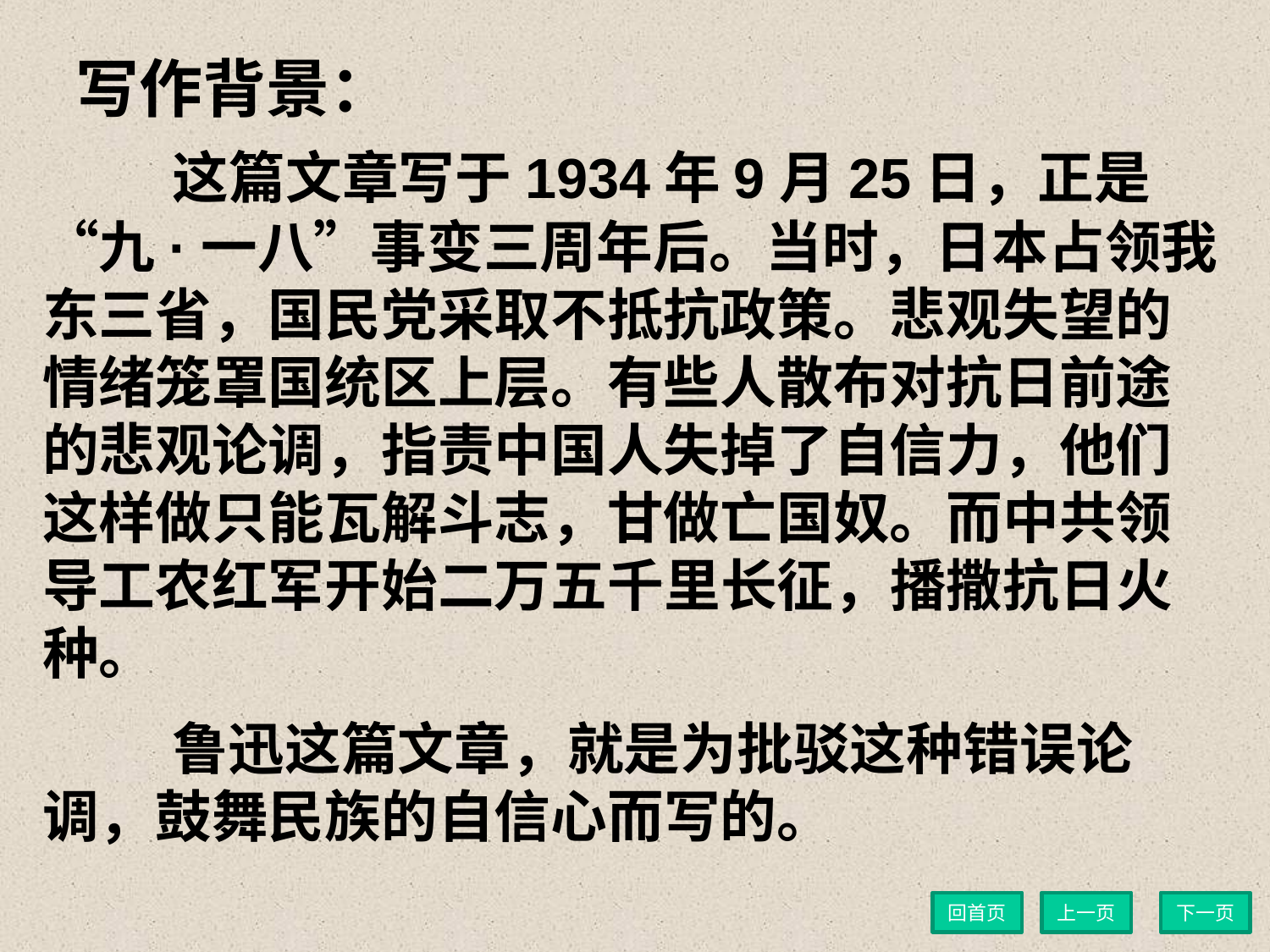

写作背景：
        这篇文章写于1934年9月25日，正是 “九·一八”事变三周年后。当时，日本占领我东三省，国民党采取不抵抗政策。悲观失望的情绪笼罩国统区上层。有些人散布对抗日前途的悲观论调，指责中国人失掉了自信力，他们这样做只能瓦解斗志，甘做亡国奴。而中共领导工农红军开始二万五千里长征，播撒抗日火种。
         鲁迅这篇文章，就是为批驳这种错误论调，鼓舞民族的自信心而写的。
回首页
上一页
下一页